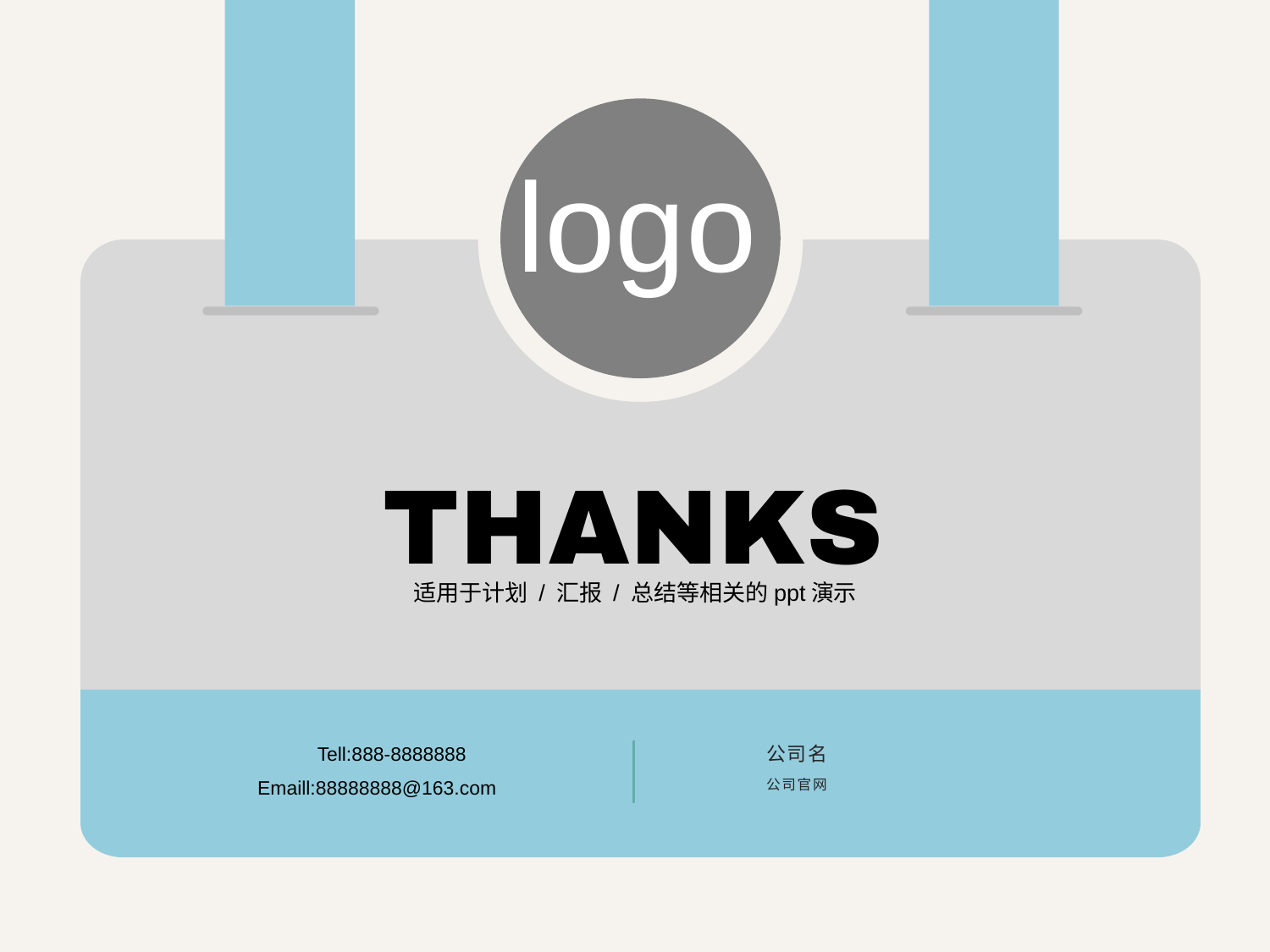

logo

THANKS
适用于计划 / 汇报 / 总结等相关的ppt演示

Tell:888-8888888
公司名
公司官网
Emaill:88888888@163.com